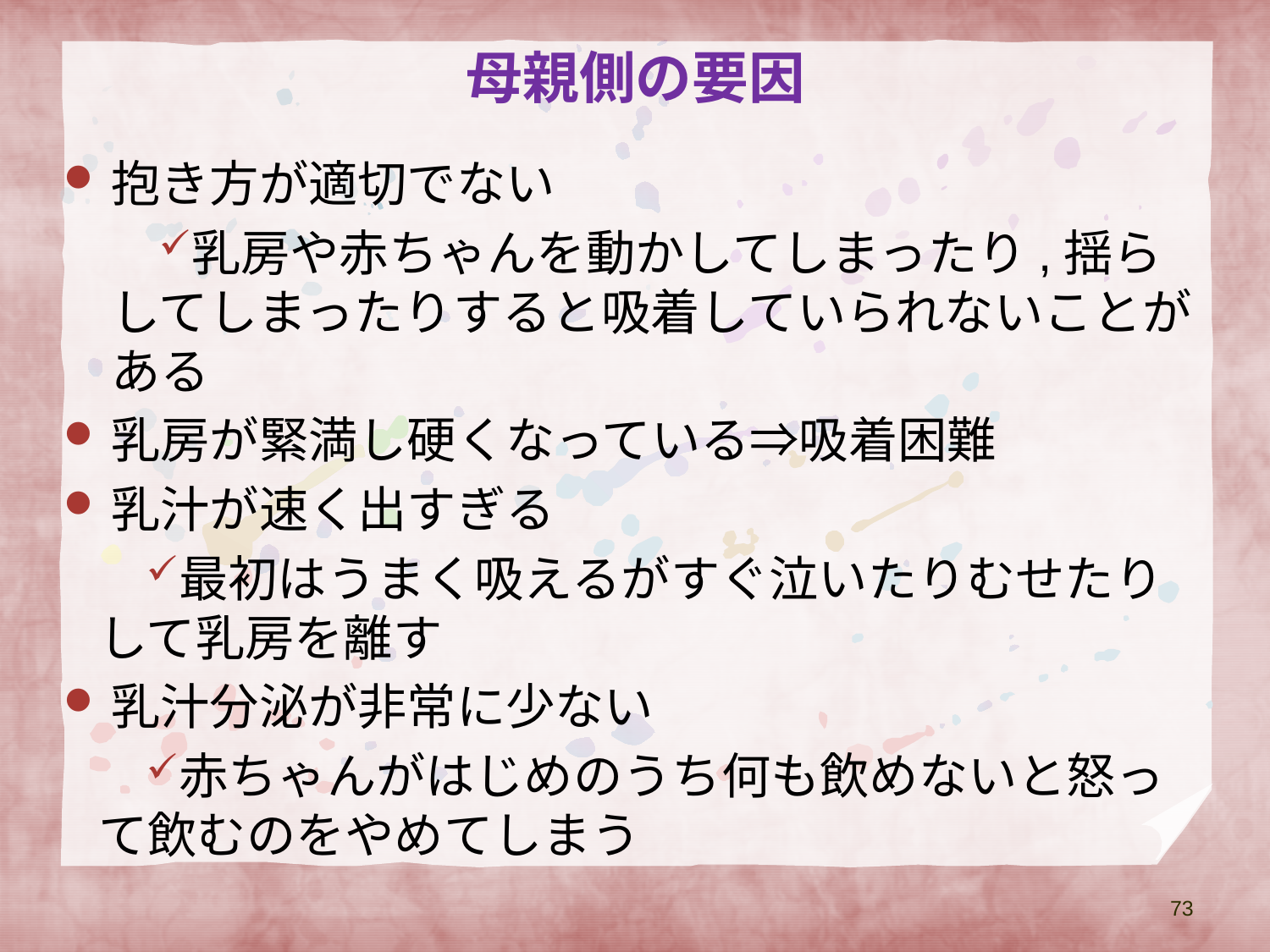

# 母親側の要因
抱き方が適切でない
乳房や赤ちゃんを動かしてしまったり,揺らしてしまったりすると吸着していられないことがある
乳房が緊満し硬くなっている⇒吸着困難
乳汁が速く出すぎる
最初はうまく吸えるがすぐ泣いたりむせたりして乳房を離す
乳汁分泌が非常に少ない
赤ちゃんがはじめのうち何も飲めないと怒って飲むのをやめてしまう

73